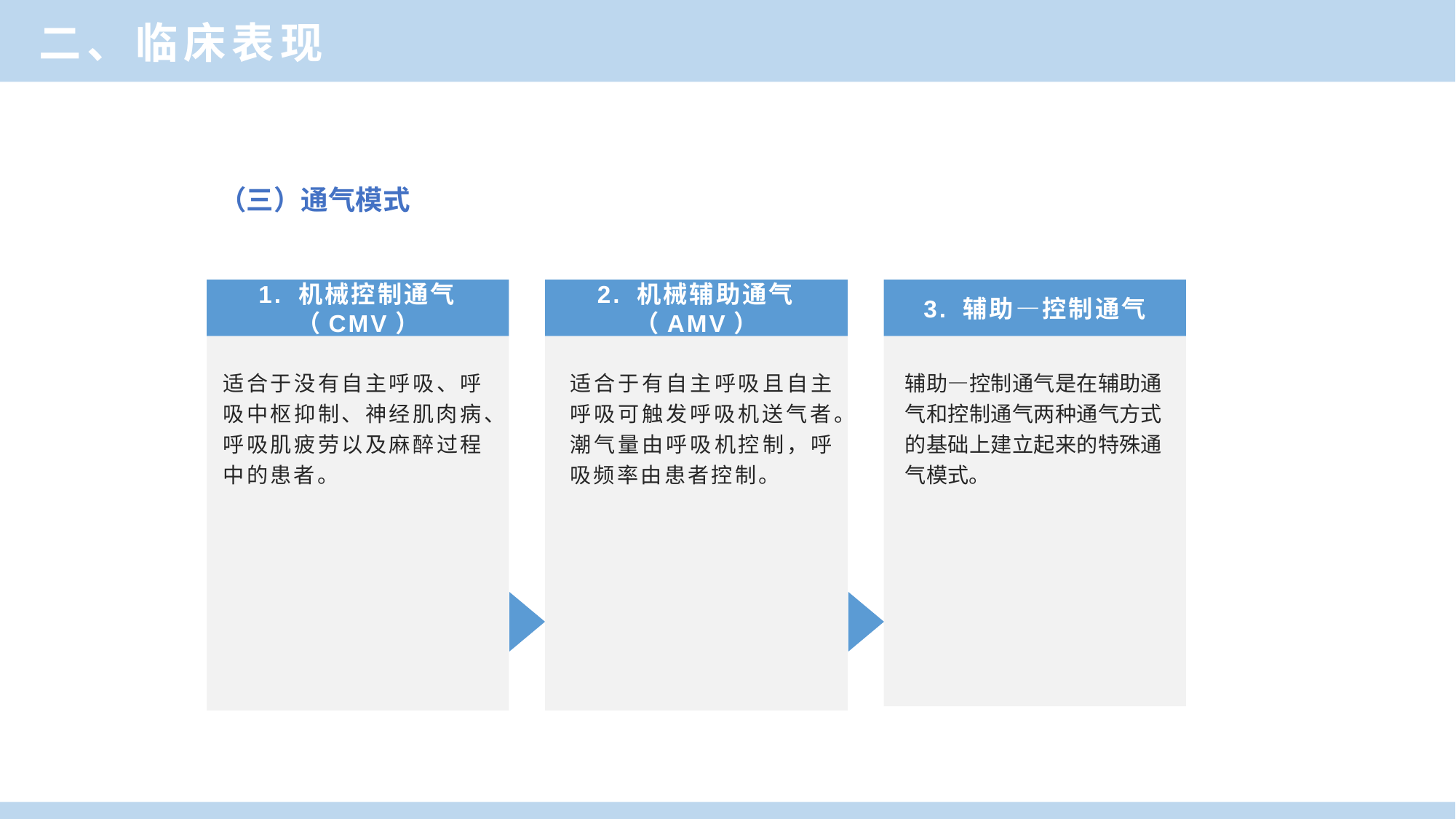

二、临床表现
（三）通气模式
1. 机械控制通气（CMV）
2. 机械辅助通气（AMV）
3. 辅助—控制通气

适合于没有自主呼吸、呼吸中枢抑制、神经肌肉病、呼吸肌疲劳以及麻醉过程中的患者。
适合于有自主呼吸且自主呼吸可触发呼吸机送气者。潮气量由呼吸机控制，呼吸频率由患者控制。
辅助—控制通气是在辅助通气和控制通气两种通气方式的基础上建立起来的特殊通气模式。